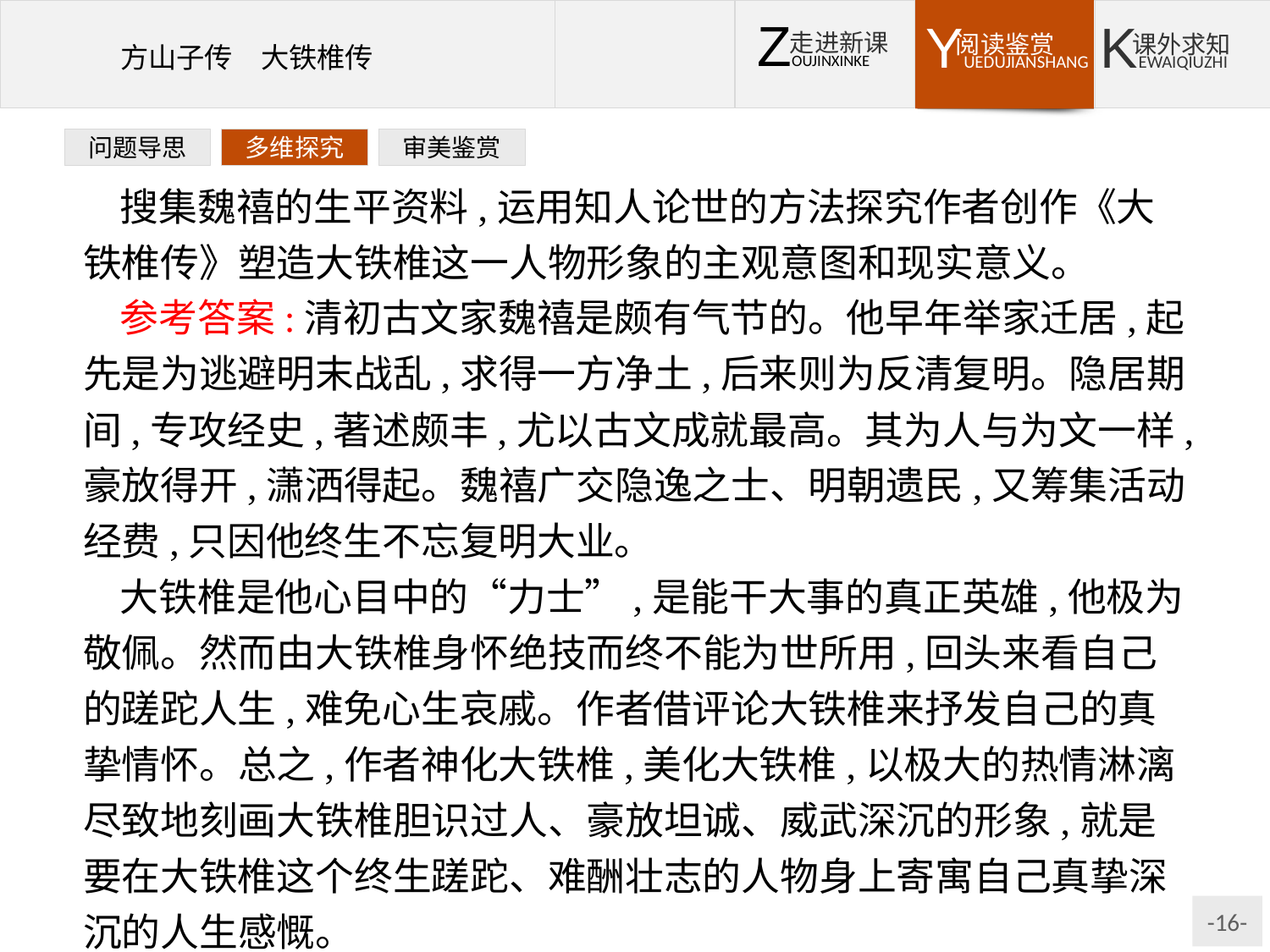

问题导思
多维探究
审美鉴赏
搜集魏禧的生平资料,运用知人论世的方法探究作者创作《大铁椎传》塑造大铁椎这一人物形象的主观意图和现实意义。
参考答案:清初古文家魏禧是颇有气节的。他早年举家迁居,起先是为逃避明末战乱,求得一方净土,后来则为反清复明。隐居期间,专攻经史,著述颇丰,尤以古文成就最高。其为人与为文一样,豪放得开,潇洒得起。魏禧广交隐逸之士、明朝遗民,又筹集活动经费,只因他终生不忘复明大业。
大铁椎是他心目中的“力士”,是能干大事的真正英雄,他极为敬佩。然而由大铁椎身怀绝技而终不能为世所用,回头来看自己的蹉跎人生,难免心生哀戚。作者借评论大铁椎来抒发自己的真挚情怀。总之,作者神化大铁椎,美化大铁椎,以极大的热情淋漓尽致地刻画大铁椎胆识过人、豪放坦诚、威武深沉的形象,就是要在大铁椎这个终生蹉跎、难酬壮志的人物身上寄寓自己真挚深沉的人生感慨。